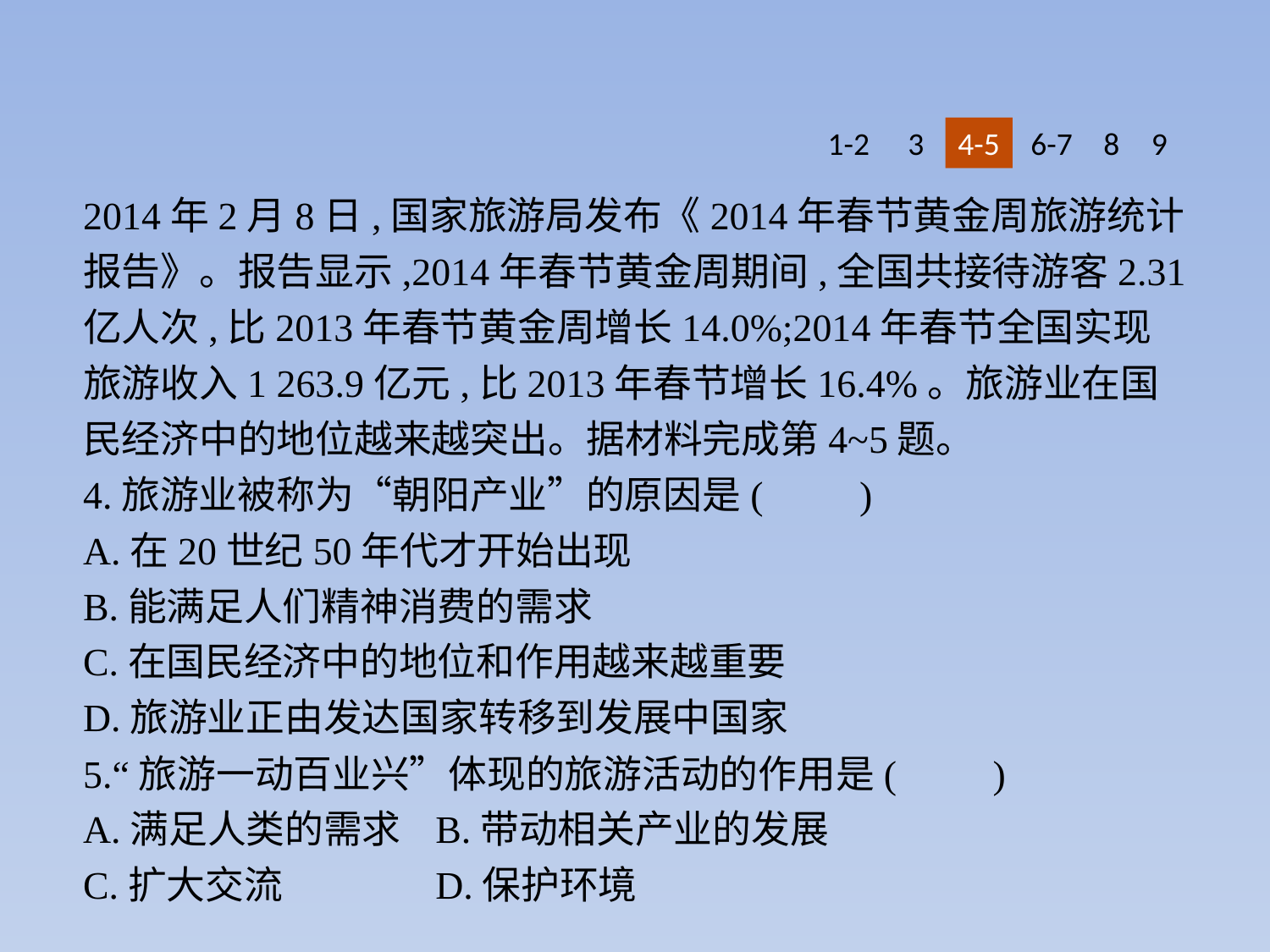

1-2
3
4-5
6-7
8
9
2014年2月8日,国家旅游局发布《2014年春节黄金周旅游统计报告》。报告显示,2014年春节黄金周期间,全国共接待游客2.31亿人次,比2013年春节黄金周增长14.0%;2014年春节全国实现旅游收入1 263.9亿元,比2013年春节增长16.4%。旅游业在国民经济中的地位越来越突出。据材料完成第4~5题。
4.旅游业被称为“朝阳产业”的原因是(　　)
A.在20世纪50年代才开始出现
B.能满足人们精神消费的需求
C.在国民经济中的地位和作用越来越重要
D.旅游业正由发达国家转移到发展中国家
5.“旅游一动百业兴”体现的旅游活动的作用是(　　)
A.满足人类的需求	B.带动相关产业的发展
C.扩大交流		D.保护环境